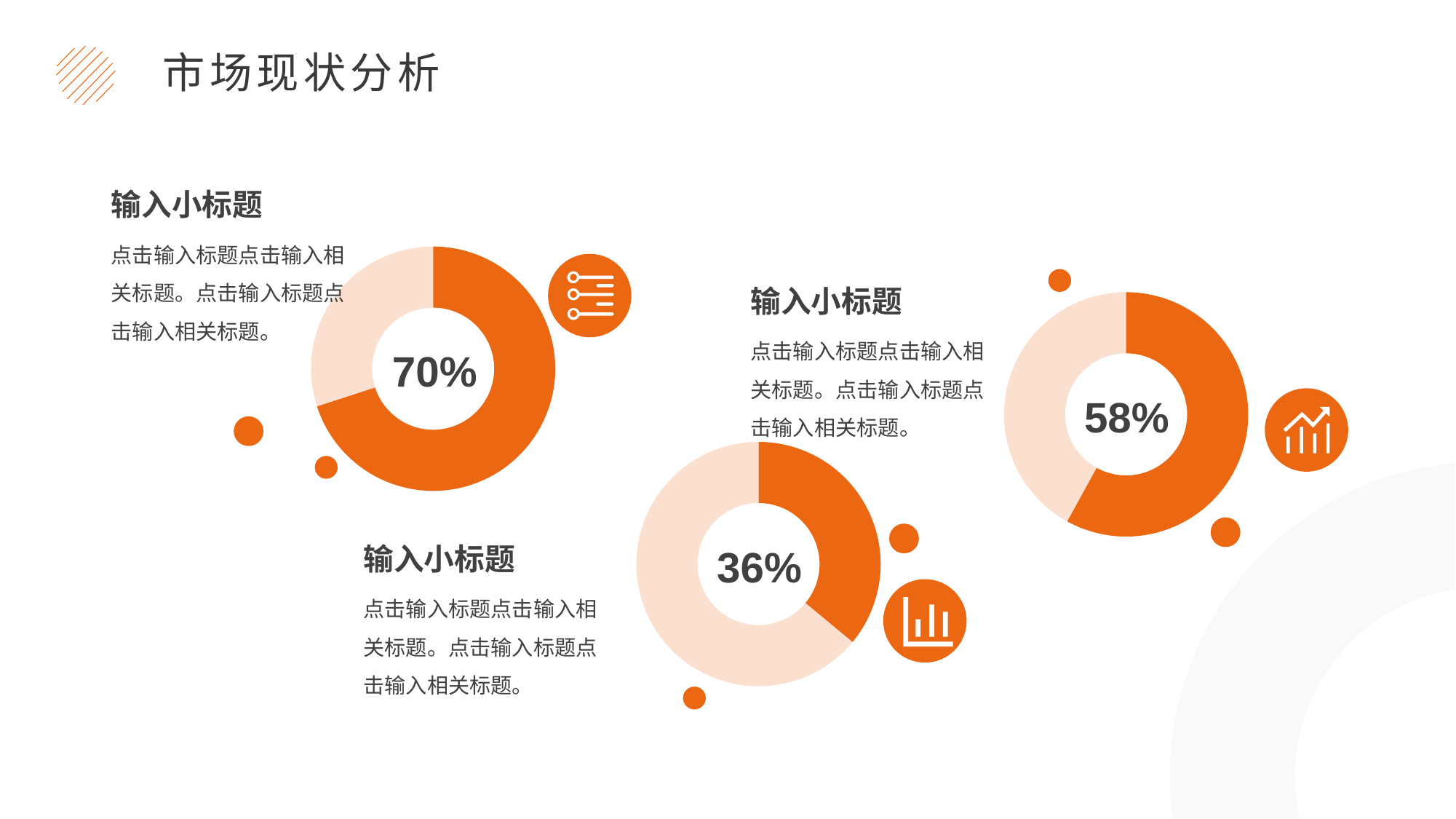

市场现状分析
输入小标题
点击输入标题点击输入相关标题。点击输入标题点击输入相关标题。

### Chart

| Category | 百分比 |
|---|---|
|  | 70.0 |
|  | 30.0 |

输入小标题

### Chart

| Category | 百分比 |
|---|---|
|  | 58.0 |
|  | 42.0 |
点击输入标题点击输入相关标题。点击输入标题点击输入相关标题。
70%
58%

### Chart

| Category | 百分比 |
|---|---|
|  | 36.0 |
|  | 64.0 |

36%
输入小标题
点击输入标题点击输入相关标题。点击输入标题点击输入相关标题。